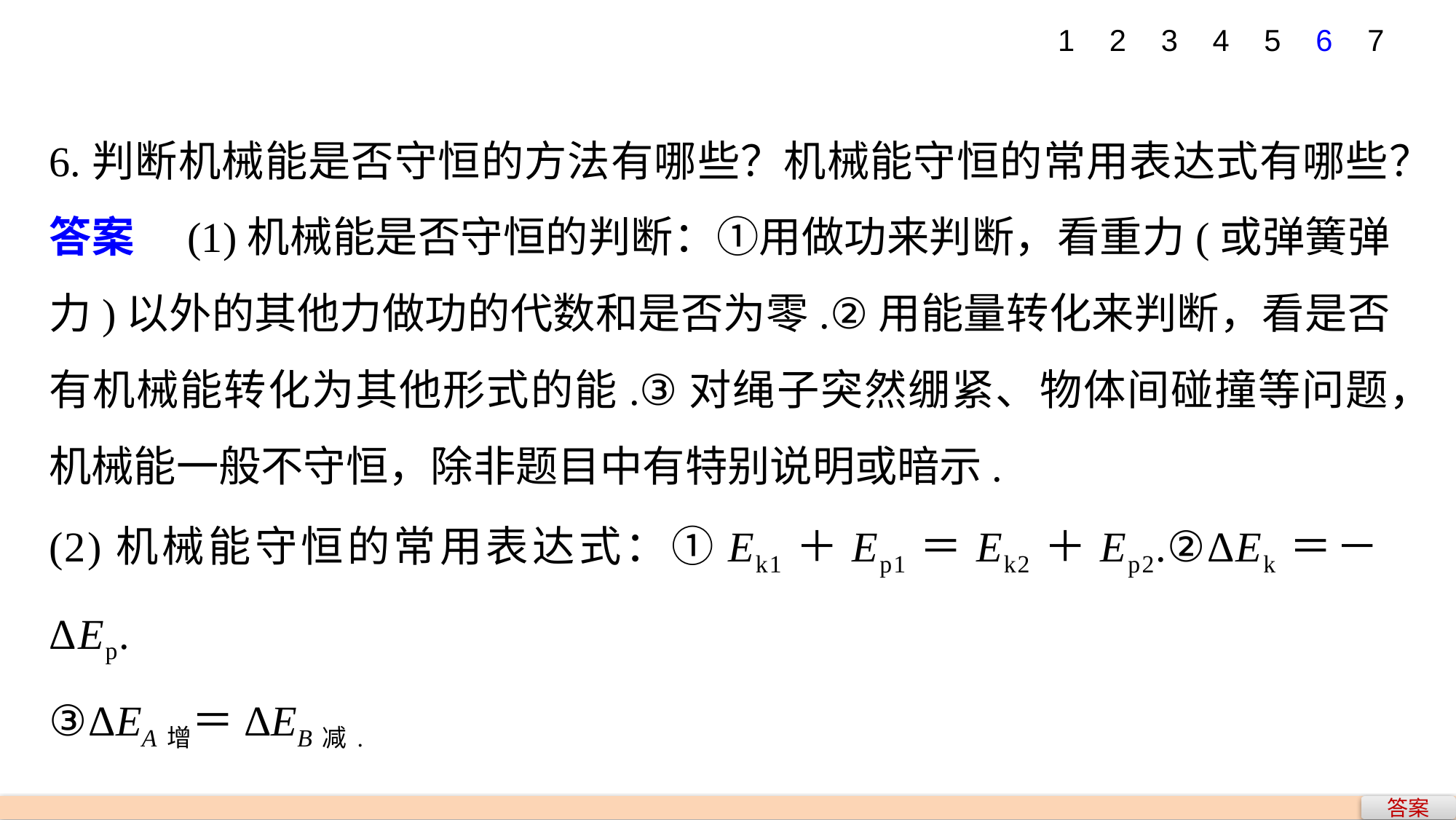

1
2
3
4
5
6
7
6.判断机械能是否守恒的方法有哪些？机械能守恒的常用表达式有哪些？
答案　(1)机械能是否守恒的判断：①用做功来判断，看重力(或弹簧弹力)以外的其他力做功的代数和是否为零.②用能量转化来判断，看是否有机械能转化为其他形式的能.③对绳子突然绷紧、物体间碰撞等问题，机械能一般不守恒，除非题目中有特别说明或暗示.
(2)机械能守恒的常用表达式：①Ek1＋Ep1＝Ek2＋Ep2.②ΔEk＝－ΔEp.
③ΔEA增＝ΔEB减.

答案